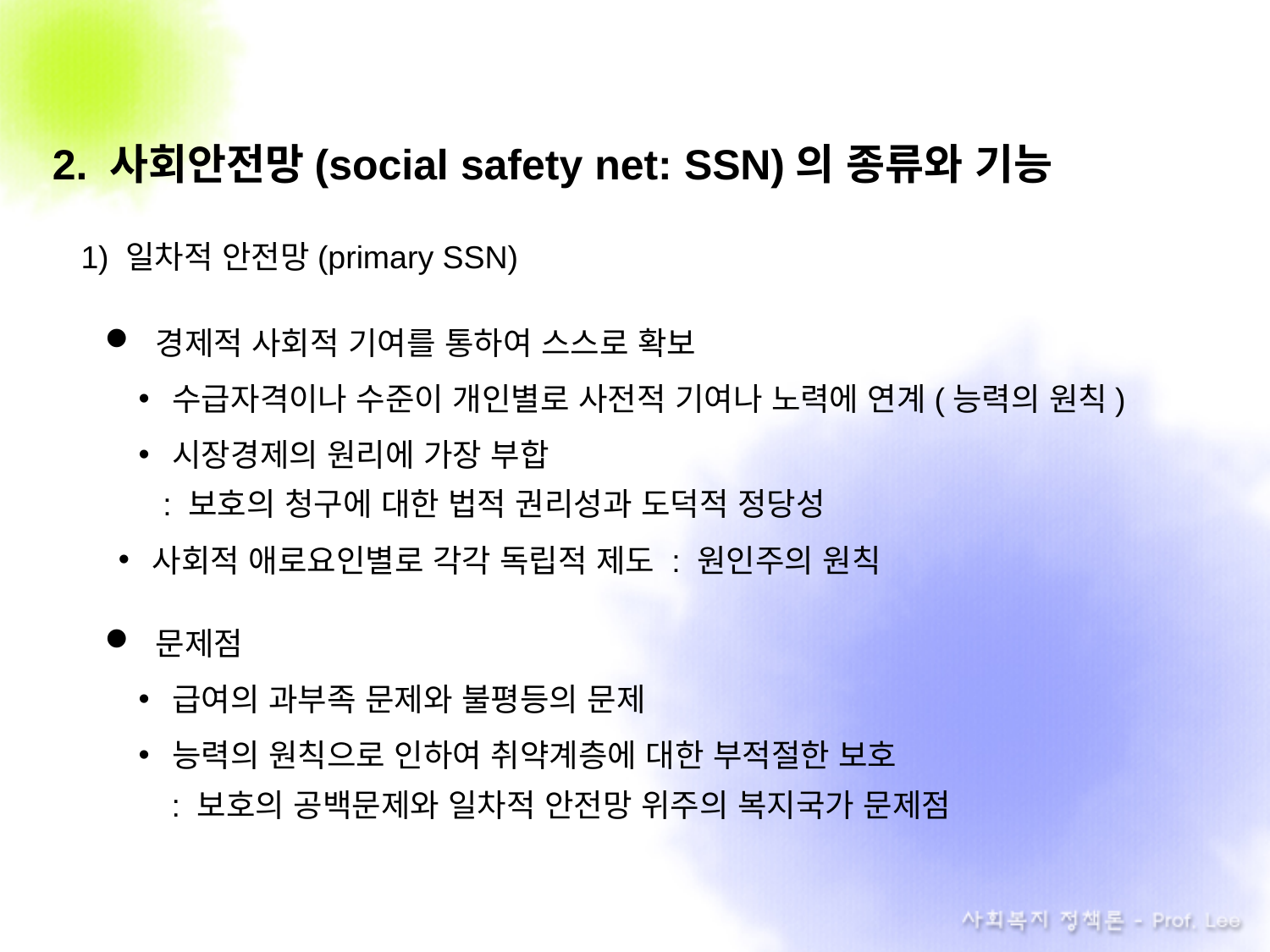

2. 사회안전망(social safety net: SSN)의 종류와 기능

1) 일차적 안전망(primary SSN)

 경제적 사회적 기여를 통하여 스스로 확보
수급자격이나 수준이 개인별로 사전적 기여나 노력에 연계(능력의 원칙)
시장경제의 원리에 가장 부합
     : 보호의 청구에 대한 법적 권리성과 도덕적 정당성
사회적 애로요인별로 각각 독립적 제도 : 원인주의 원칙

 문제점
급여의 과부족 문제와 불평등의 문제
능력의 원칙으로 인하여 취약계층에 대한 부적절한 보호
      : 보호의 공백문제와 일차적 안전망 위주의 복지국가 문제점